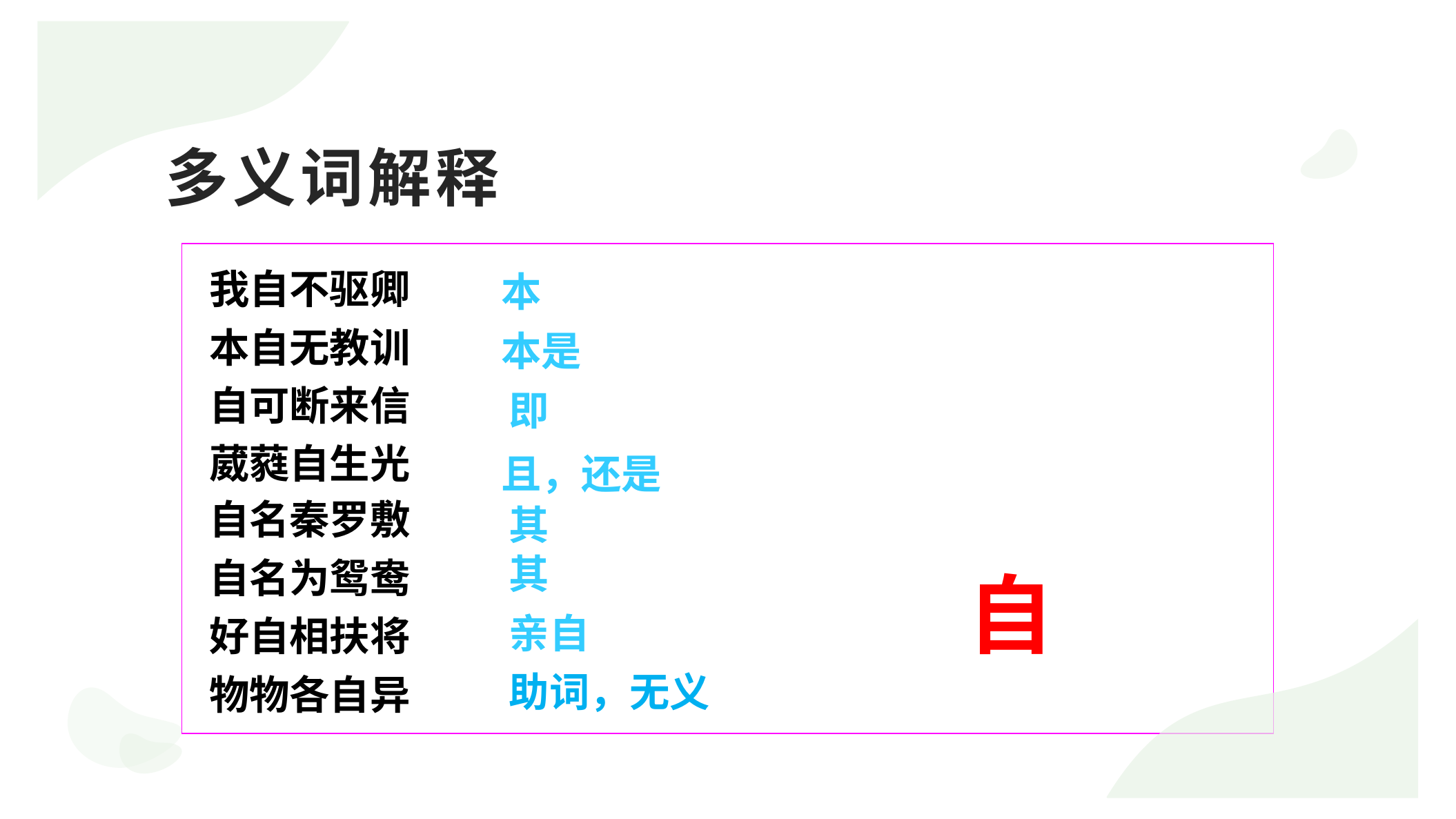

多义词解释

我自不驱卿
本自无教训
自可断来信
葳蕤自生光
本
本是
即
且，还是
自名秦罗敷
自名为鸳鸯
好自相扶将
物物各自异
其
自
其

亲自
助词，无义